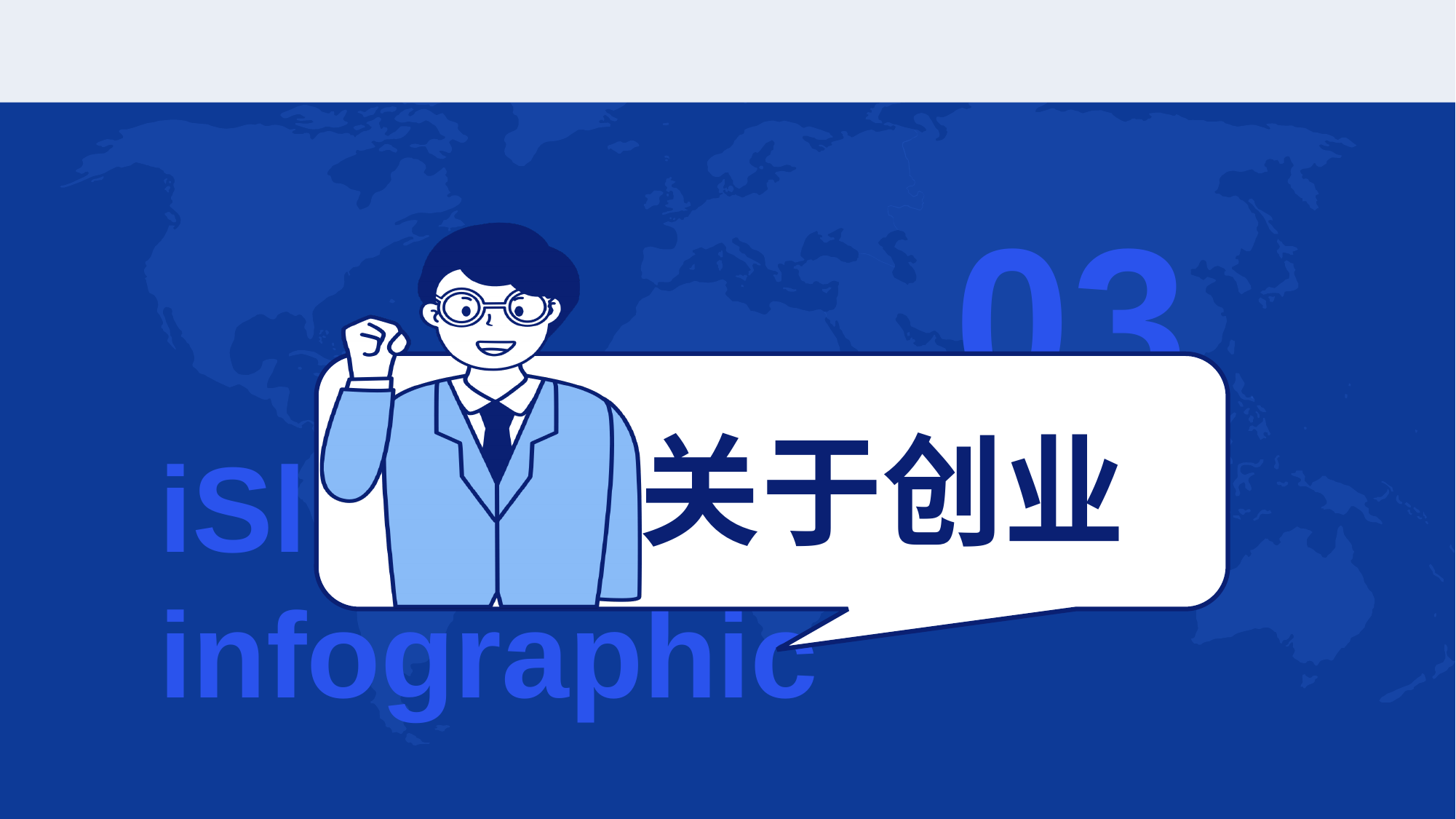

0 3

关 于创业
iSlid e infographic